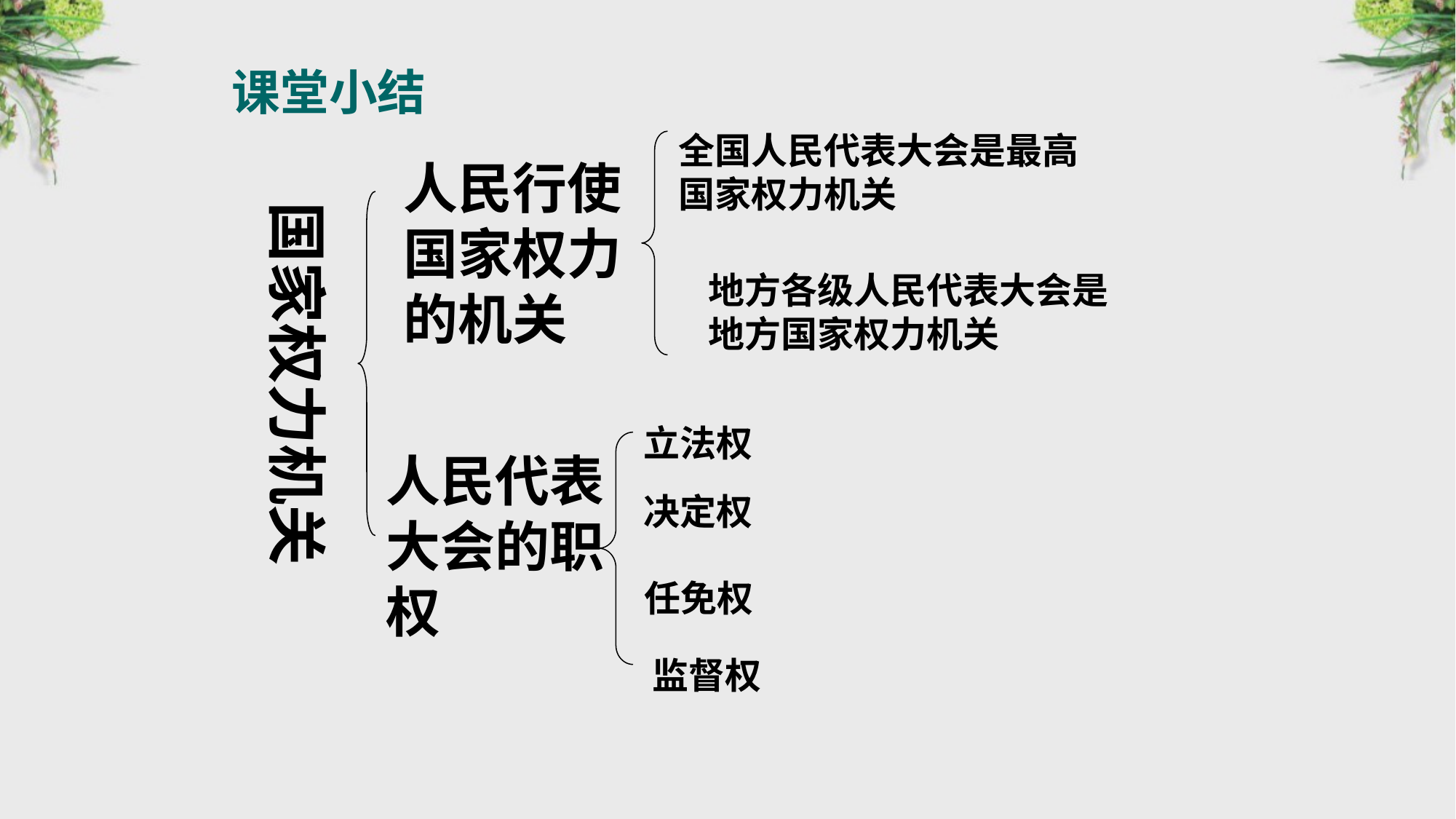

课堂小结
全国人民代表大会是最高国家权力机关

人民行使国家权力的机关
国家权力机关

地方各级人民代表大会是地方国家权力机关
立法权

人民代表大会的职权
决定权
任免权
监督权